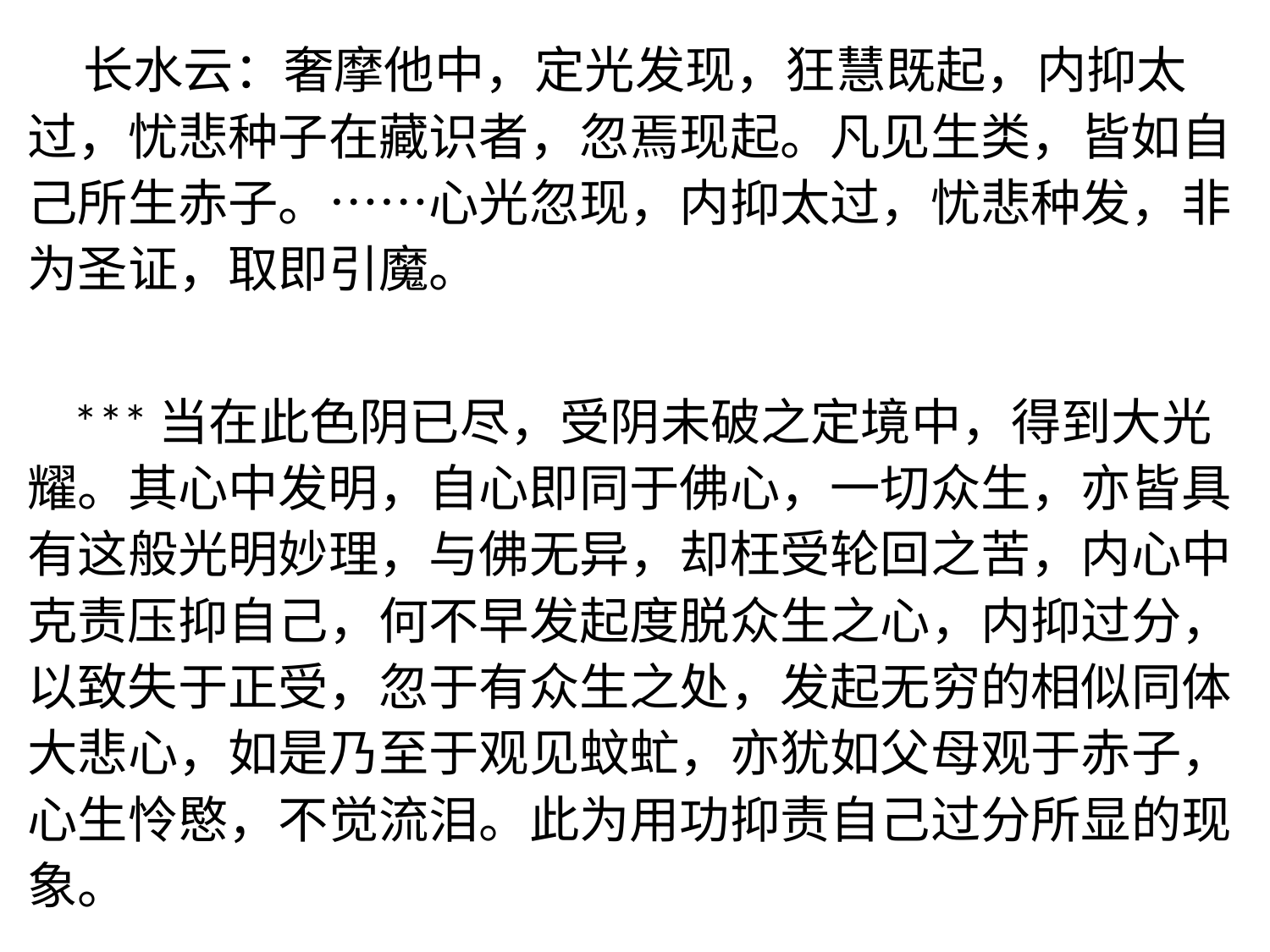

长水云：奢摩他中，定光发现，狂慧既起，内抑太过，忧悲种子在藏识者，忽焉现起。凡见生类，皆如自己所生赤子。……心光忽现，内抑太过，忧悲种发，非为圣证，取即引魔。

    ***当在此色阴已尽，受阴未破之定境中，得到大光耀。其心中发明，自心即同于佛心，一切众生，亦皆具有这般光明妙理，与佛无异，却枉受轮回之苦，内心中克责压抑自己，何不早发起度脱众生之心，内抑过分，以致失于正受，忽于有众生之处，发起无穷的相似同体大悲心，如是乃至于观见蚊虻，亦犹如父母观于赤子，心生怜愍，不觉流泪。此为用功抑责自己过分所显的现象。